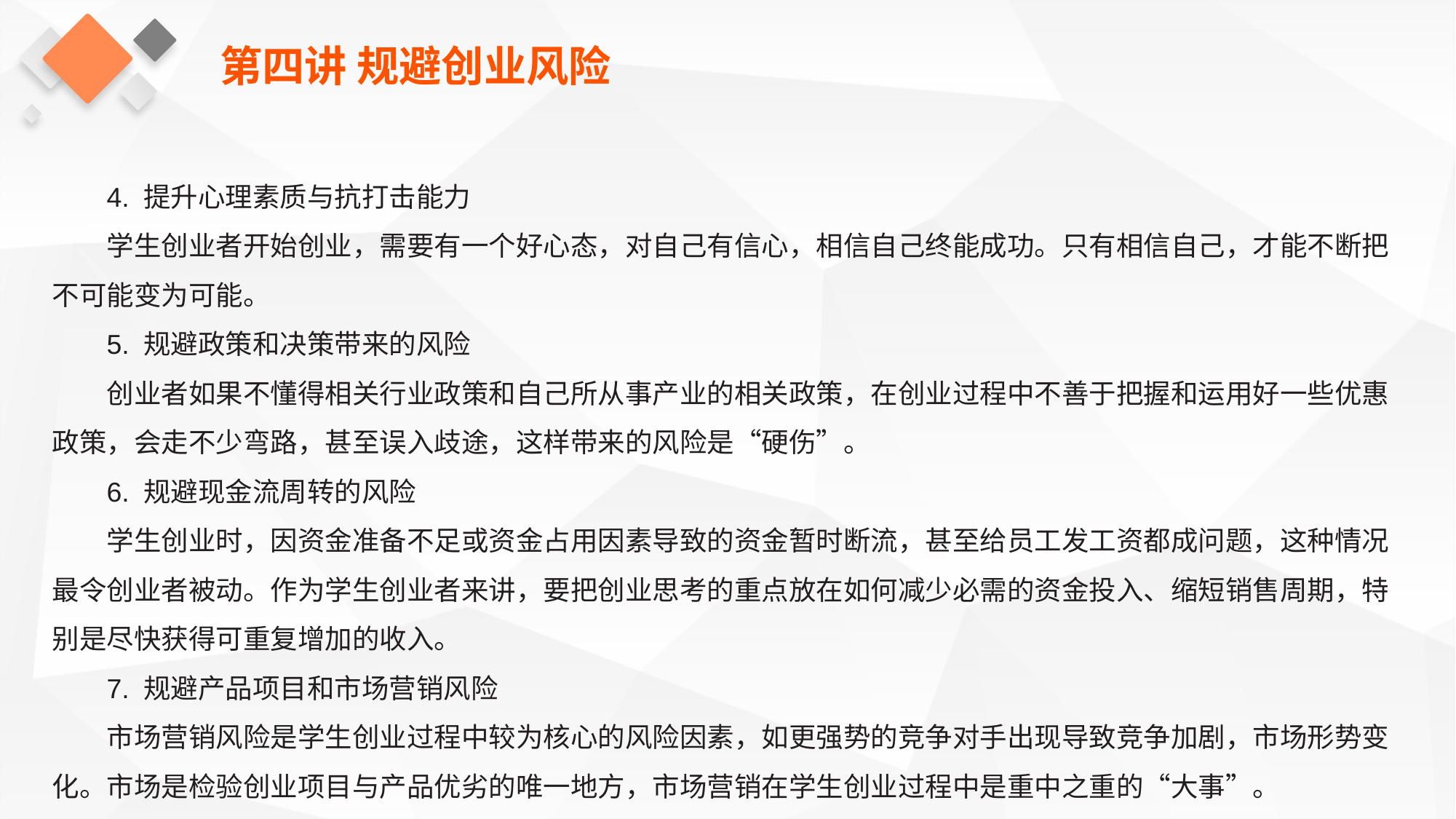

第四讲 规避创业风险
4. 提升心理素质与抗打击能力
学生创业者开始创业，需要有一个好心态，对自己有信心，相信自己终能成功。只有相信自己，才能不断把不可能变为可能。
5. 规避政策和决策带来的风险
创业者如果不懂得相关行业政策和自己所从事产业的相关政策，在创业过程中不善于把握和运用好一些优惠政策，会走不少弯路，甚至误入歧途，这样带来的风险是“硬伤”。
6. 规避现金流周转的风险
学生创业时，因资金准备不足或资金占用因素导致的资金暂时断流，甚至给员工发工资都成问题，这种情况最令创业者被动。作为学生创业者来讲，要把创业思考的重点放在如何减少必需的资金投入、缩短销售周期，特别是尽快获得可重复增加的收入。
7. 规避产品项目和市场营销风险
市场营销风险是学生创业过程中较为核心的风险因素，如更强势的竞争对手出现导致竞争加剧，市场形势变化。市场是检验创业项目与产品优劣的唯一地方，市场营销在学生创业过程中是重中之重的“大事”。